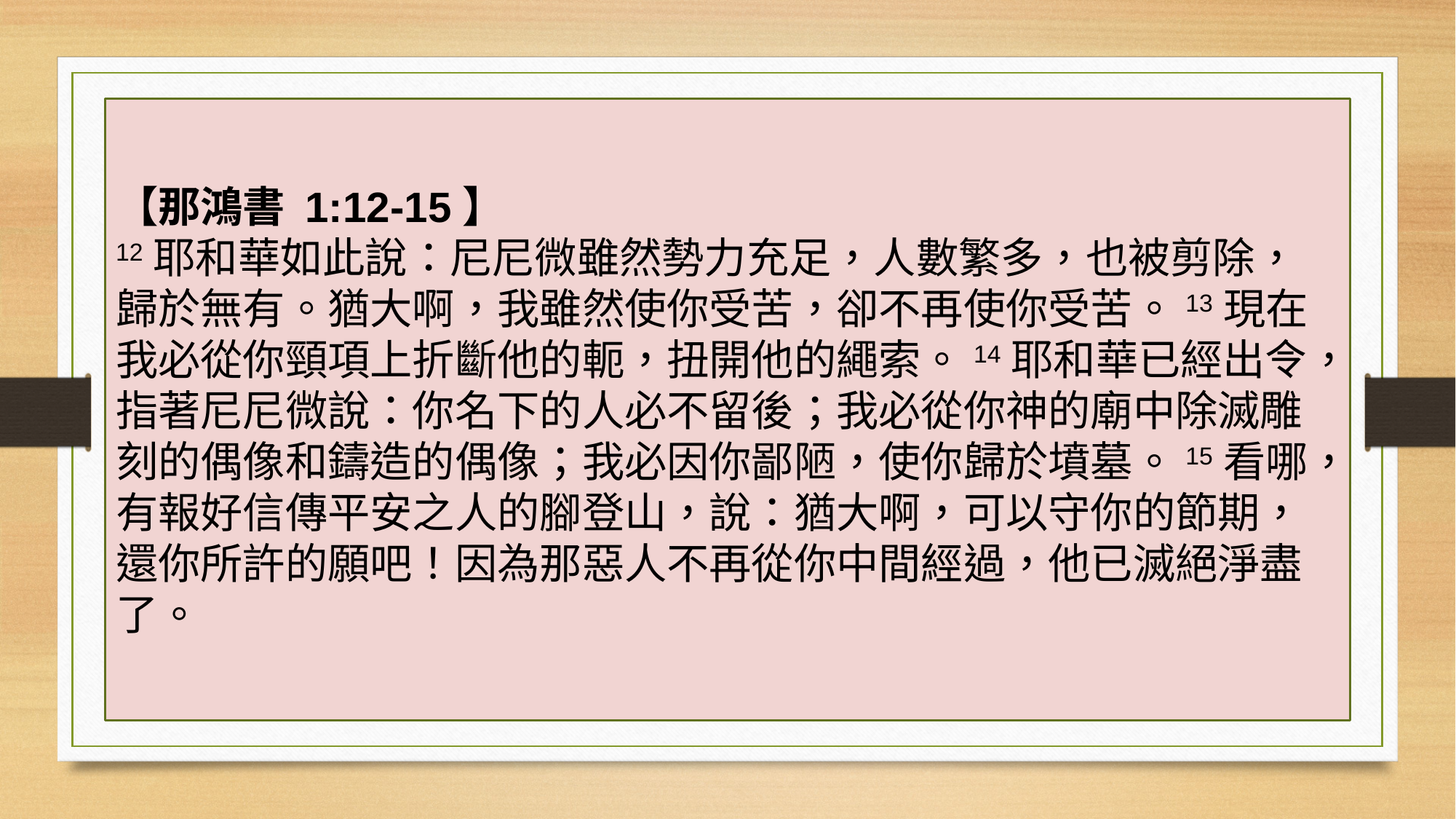

【那鴻書 1:12-15】
12耶和華如此說：尼尼微雖然勢力充足，人數繁多，也被剪除，歸於無有。猶大啊，我雖然使你受苦，卻不再使你受苦。13現在我必從你頸項上折斷他的軛，扭開他的繩索。14耶和華已經出令，指著尼尼微說：你名下的人必不留後；我必從你神的廟中除滅雕刻的偶像和鑄造的偶像；我必因你鄙陋，使你歸於墳墓。15看哪，有報好信傳平安之人的腳登山，說：猶大啊，可以守你的節期，還你所許的願吧！因為那惡人不再從你中間經過，他已滅絕淨盡了。
#